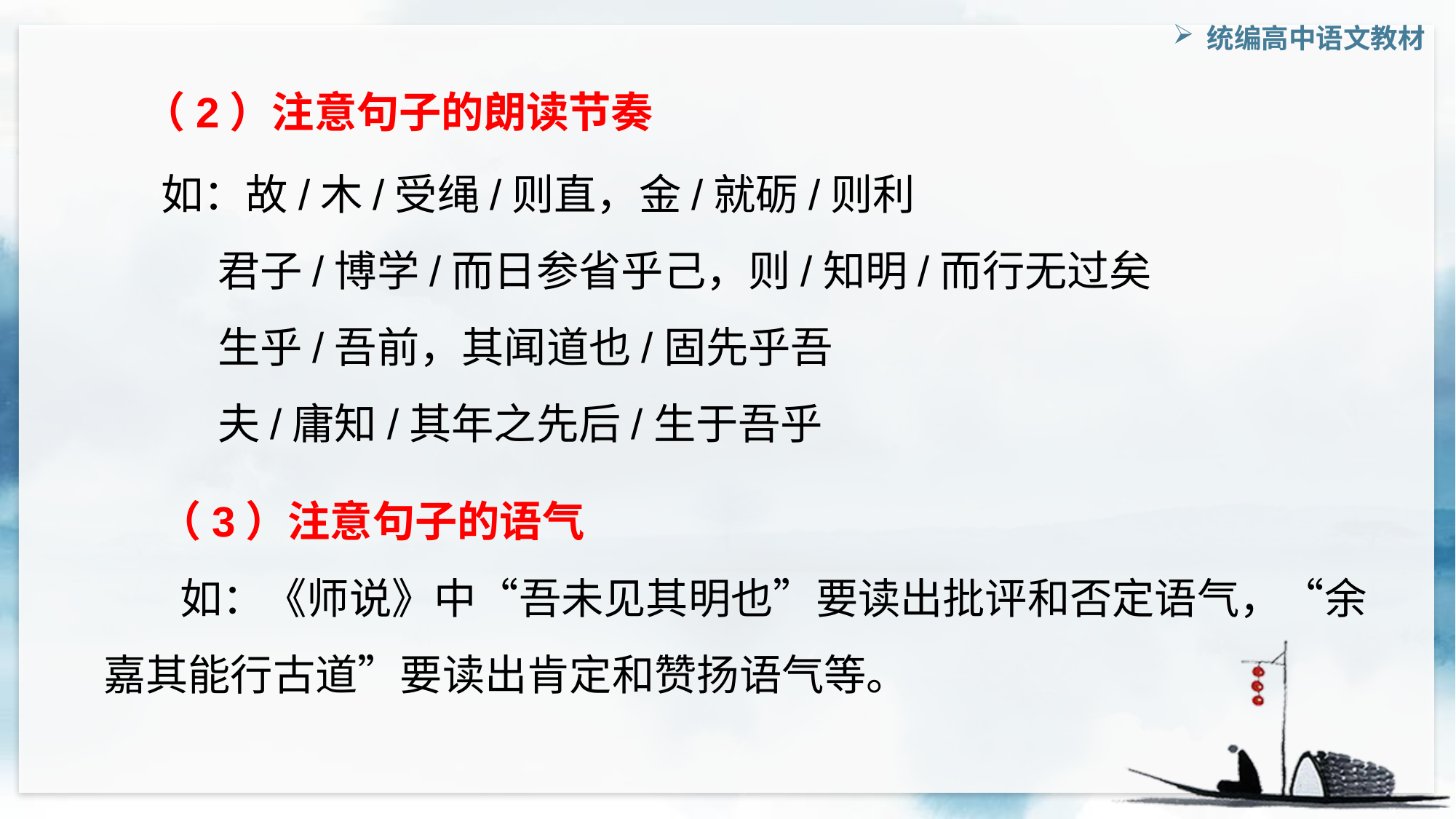

（2）注意句子的朗读节奏

     如：故/木/受绳/则直，金/就砺/则利
           君子/博学/而日参省乎己，则/知明/而行无过矣
           生乎/吾前，其闻道也/固先乎吾
           夫/庸知/其年之先后/生于吾乎
（3）注意句子的语气
       如：《师说》中“吾未见其明也”要读出批评和否定语气，“余嘉其能行古道”要读出肯定和赞扬语气等。